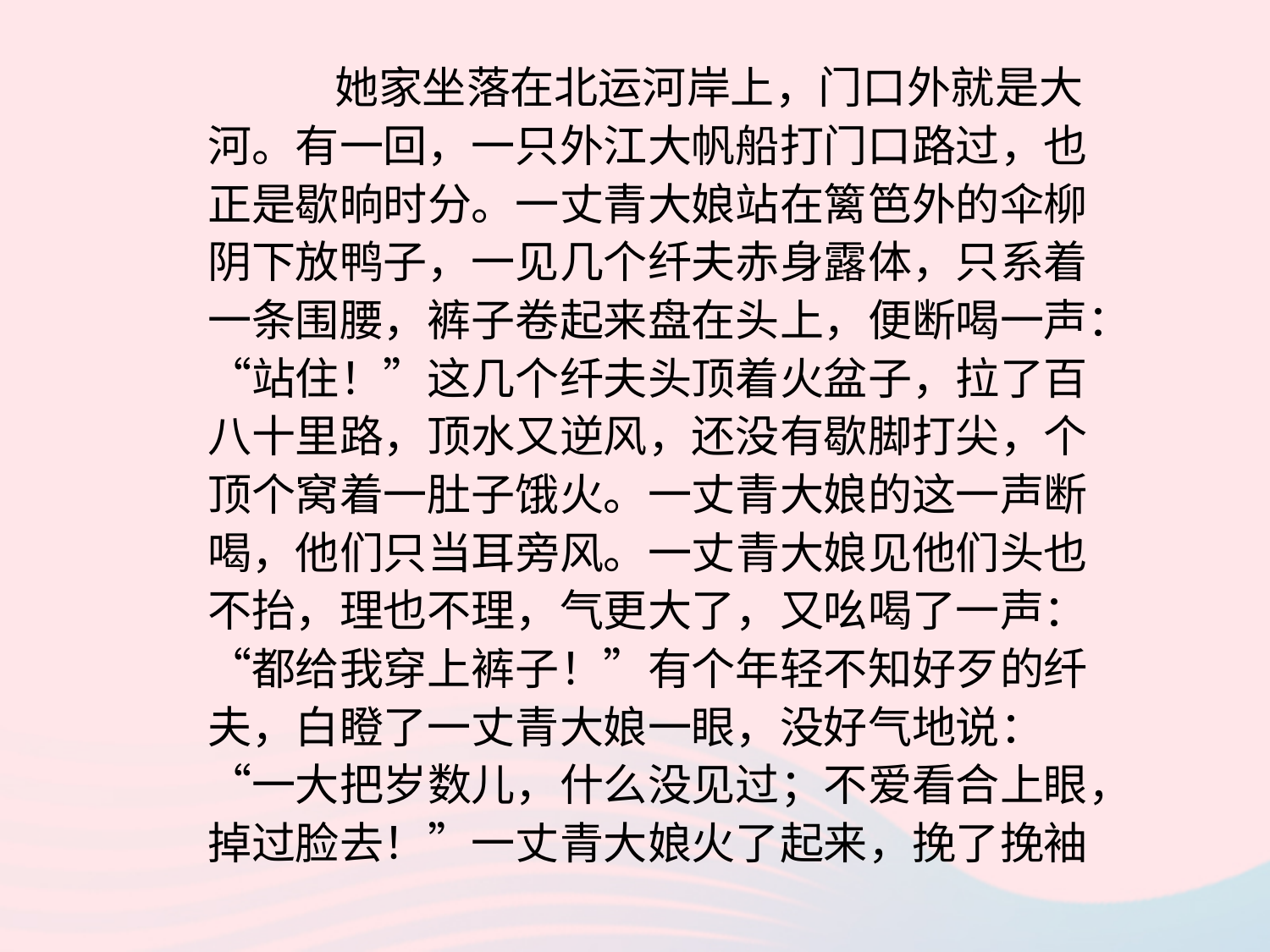

她家坐落在北运河岸上，门口外就是大河。有一回，一只外江大帆船打门口路过，也正是歇晌时分。一丈青大娘站在篱笆外的伞柳阴下放鸭子，一见几个纤夫赤身露体，只系着一条围腰，裤子卷起来盘在头上，便断喝一声：“站住！”这几个纤夫头顶着火盆子，拉了百八十里路，顶水又逆风，还没有歇脚打尖，个顶个窝着一肚子饿火。一丈青大娘的这一声断喝，他们只当耳旁风。一丈青大娘见他们头也不抬，理也不理，气更大了，又吆喝了一声：“都给我穿上裤子！”有个年轻不知好歹的纤夫，白瞪了一丈青大娘一眼，没好气地说：“一大把岁数儿，什么没见过；不爱看合上眼，掉过脸去！”一丈青大娘火了起来，挽了挽袖